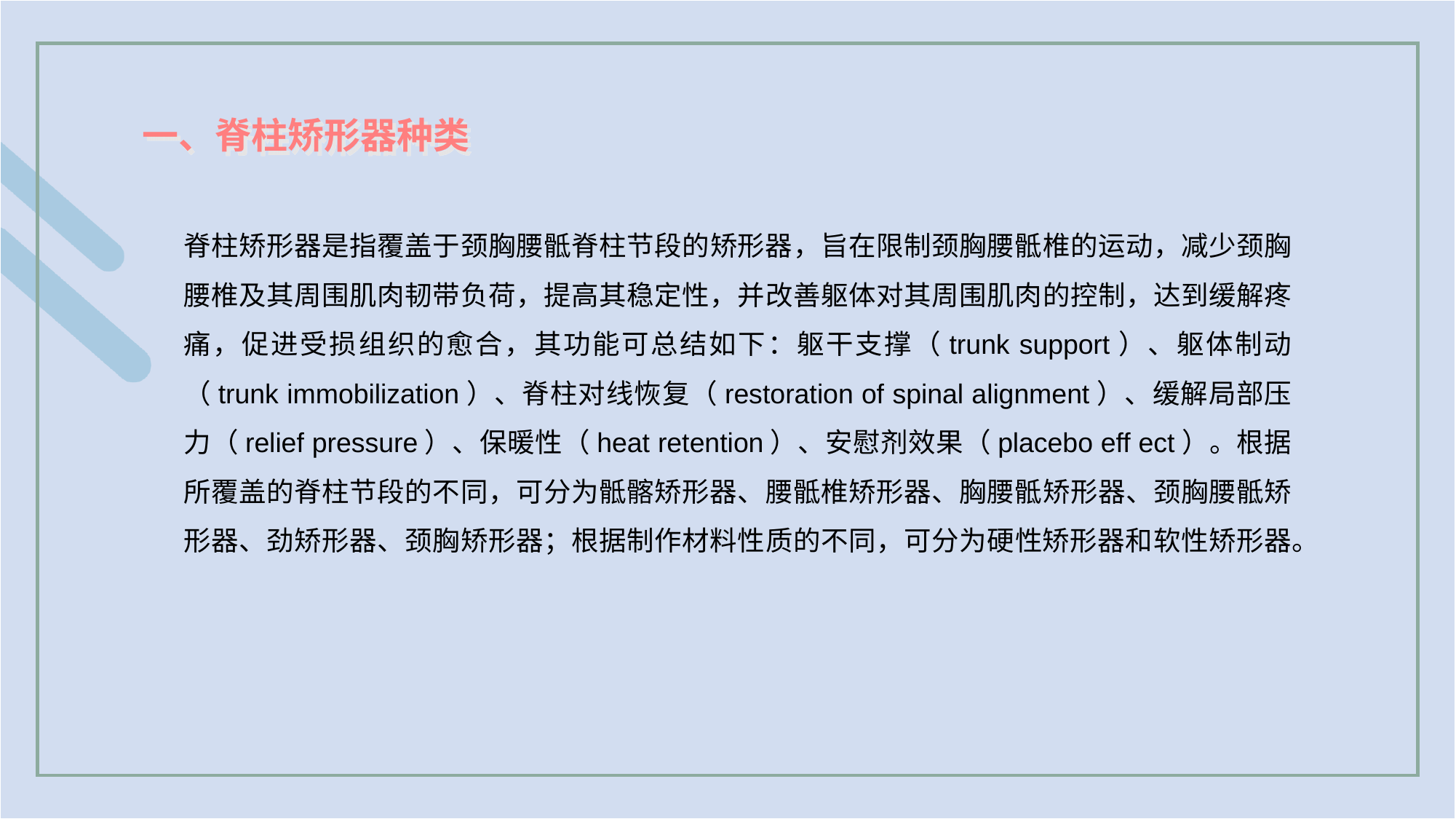

一、脊柱矫形器种类
脊柱矫形器是指覆盖于颈胸腰骶脊柱节段的矫形器，旨在限制颈胸腰骶椎的运动，减少颈胸腰椎及其周围肌肉韧带负荷，提高其稳定性，并改善躯体对其周围肌肉的控制，达到缓解疼痛，促进受损组织的愈合，其功能可总结如下：躯干支撑（trunk support）、躯体制动（trunk immobilization）、脊柱对线恢复（restoration of spinal alignment）、缓解局部压力（relief pressure）、保暖性（heat retention）、安慰剂效果（placebo eff ect）。根据所覆盖的脊柱节段的不同，可分为骶髂矫形器、腰骶椎矫形器、胸腰骶矫形器、颈胸腰骶矫形器、劲矫形器、颈胸矫形器；根据制作材料性质的不同，可分为硬性矫形器和软性矫形器。